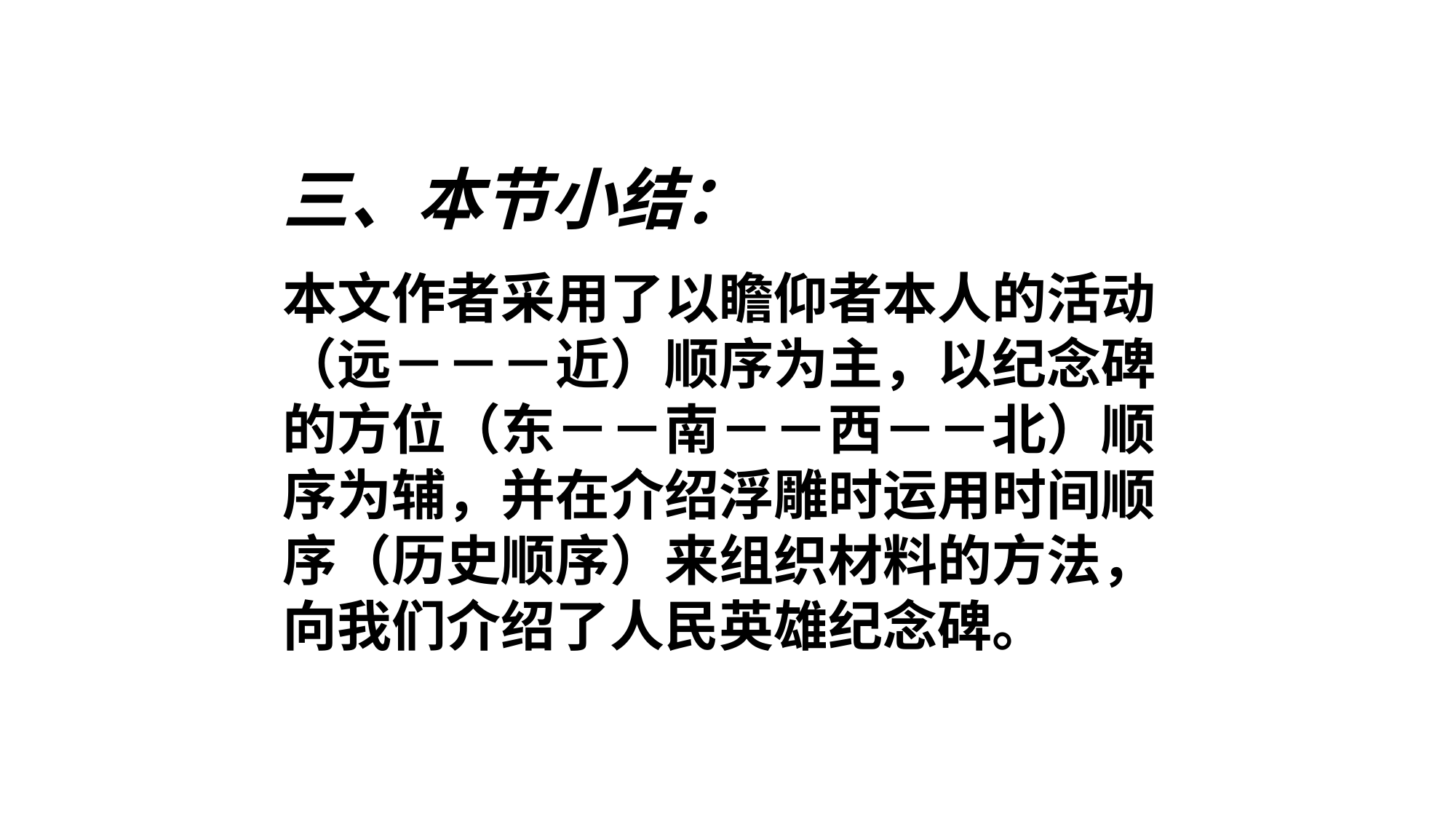

三、本节小结：
本文作者采用了以瞻仰者本人的活动（远－－－近）顺序为主，以纪念碑的方位（东－－南－－西－－北）顺序为辅，并在介绍浮雕时运用时间顺序（历史顺序）来组织材料的方法，向我们介绍了人民英雄纪念碑。